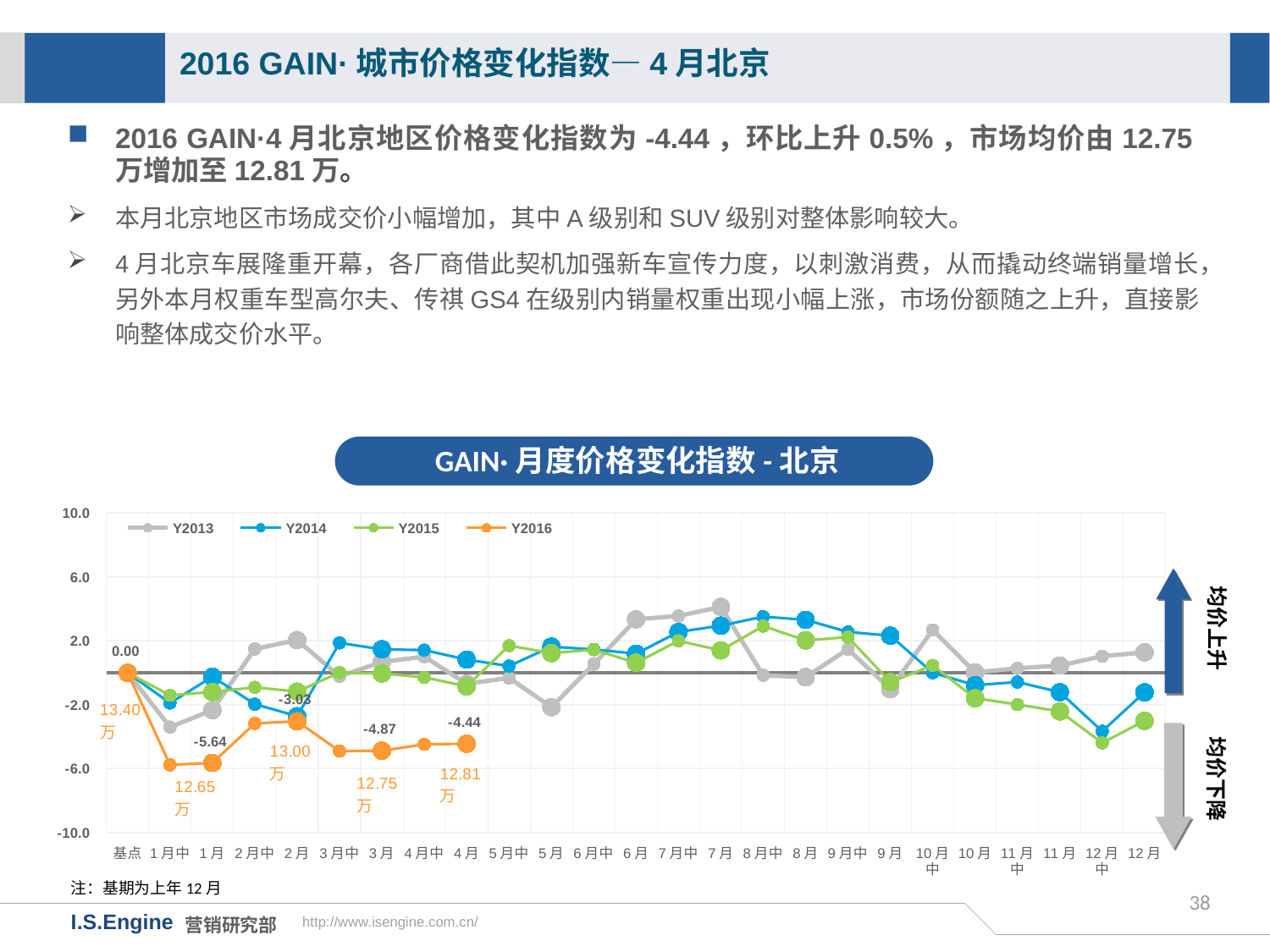

2016 GAIN·城市价格变化指数—4月北京
2016 GAIN·4月北京地区价格变化指数为-4.44，环比上升0.5%，市场均价由12.75万增加至12.81万。
本月北京地区市场成交价小幅增加，其中A级别和SUV级别对整体影响较大。
4月北京车展隆重开幕，各厂商借此契机加强新车宣传力度，以刺激消费，从而撬动终端销量增长，另外本月权重车型高尔夫、传祺GS4在级别内销量权重出现小幅上涨，市场份额随之上升，直接影响整体成交价水平。

GAIN·月度价格变化指数-北京

[unsupported chart]

均价上升

均价下降

注：基期为上年12月
38